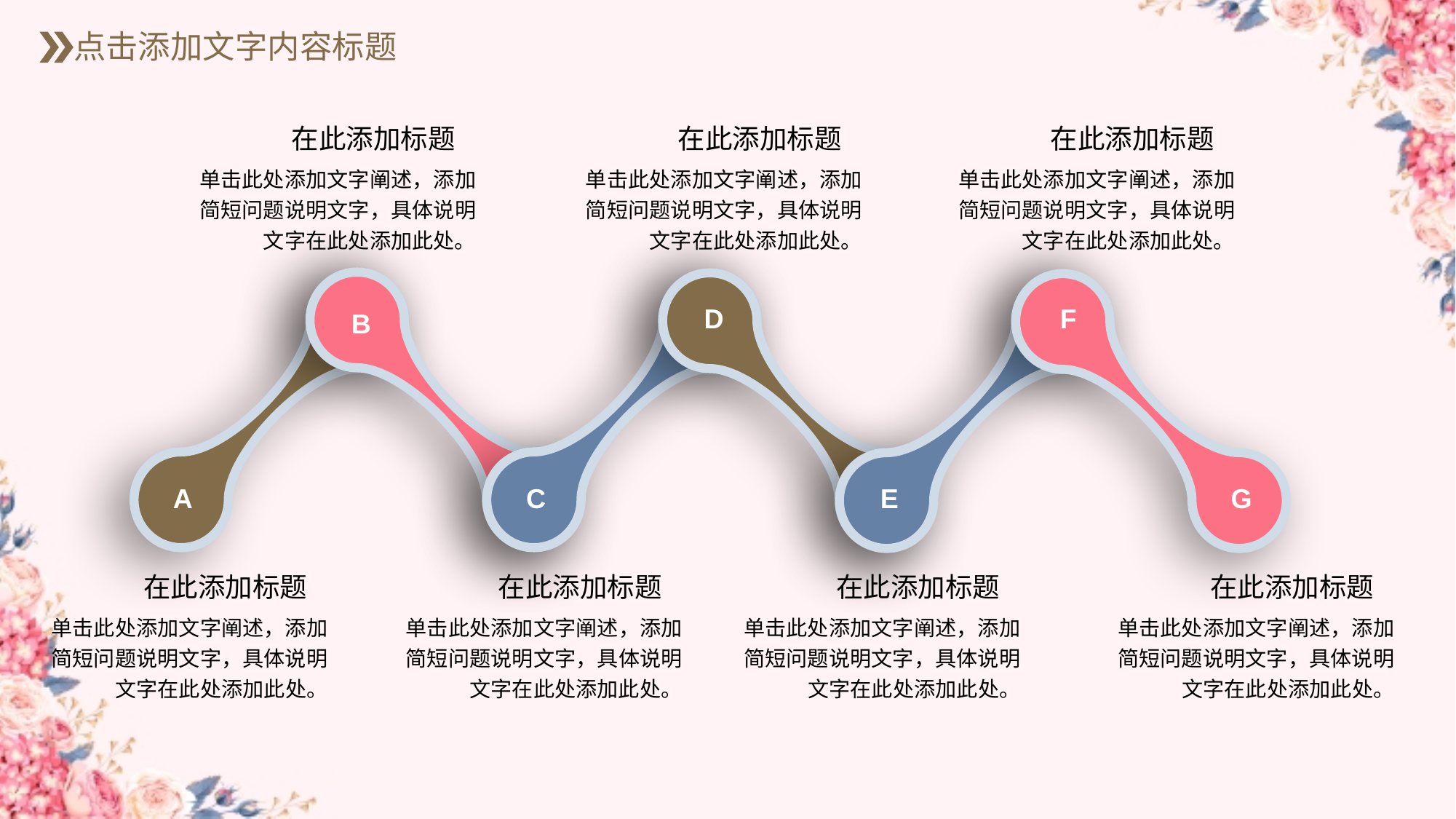

点击添加文字内容标题

在此添加标题
单击此处添加文字阐述，添加简短问题说明文字，具体说明文字在此处添加此处。
在此添加标题
单击此处添加文字阐述，添加简短问题说明文字，具体说明文字在此处添加此处。
在此添加标题
单击此处添加文字阐述，添加简短问题说明文字，具体说明文字在此处添加此处。

B

A

C

D

E

F
G
在此添加标题
单击此处添加文字阐述，添加简短问题说明文字，具体说明文字在此处添加此处。
在此添加标题
单击此处添加文字阐述，添加简短问题说明文字，具体说明文字在此处添加此处。
在此添加标题
单击此处添加文字阐述，添加简短问题说明文字，具体说明文字在此处添加此处。
在此添加标题
单击此处添加文字阐述，添加简短问题说明文字，具体说明文字在此处添加此处。